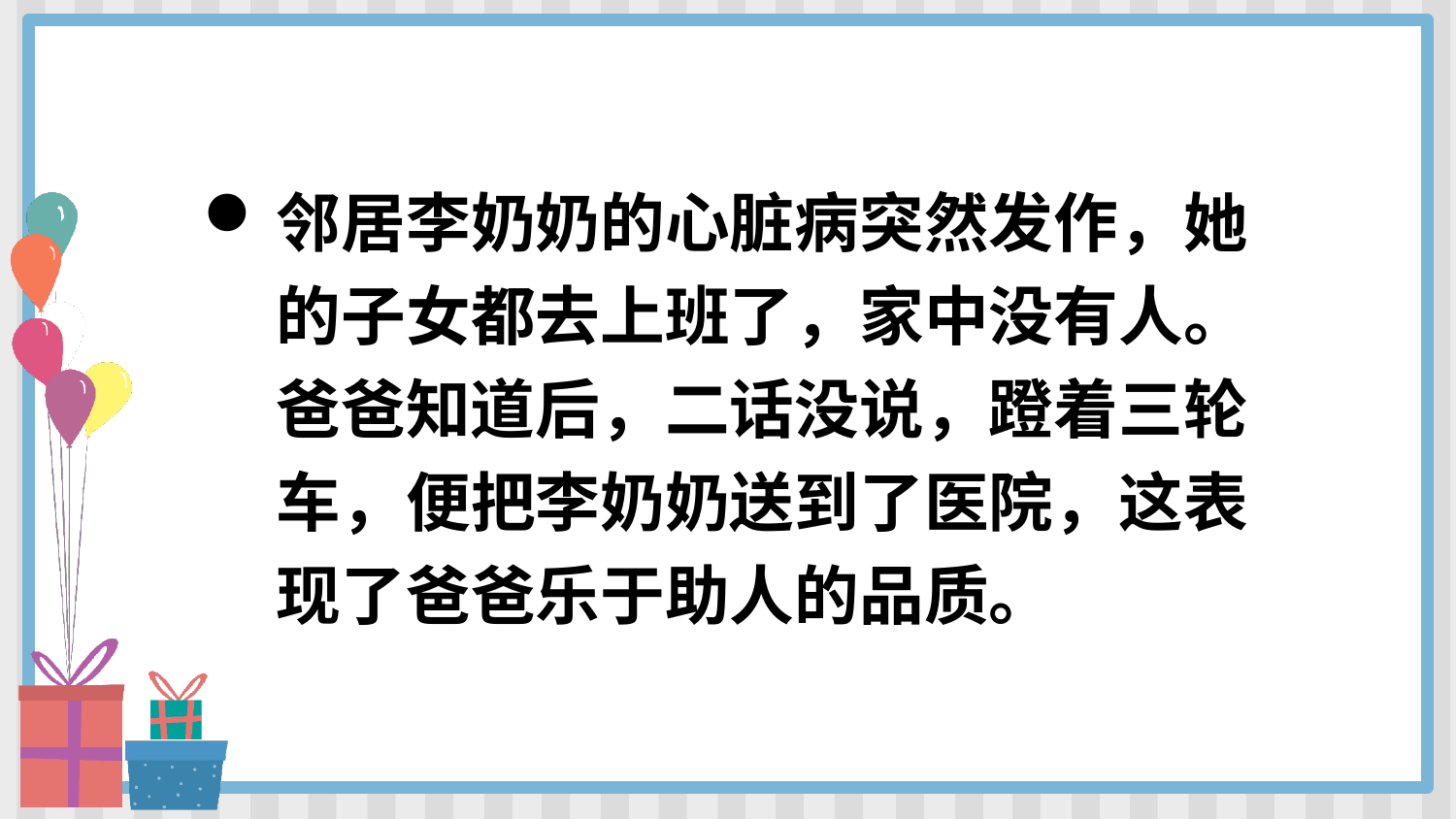

邻居李奶奶的心脏病突然发作，她的子女都去上班了，家中没有人。爸爸知道后，二话没说，蹬着三轮车，便把李奶奶送到了医院，这表现了爸爸乐于助人的品质。